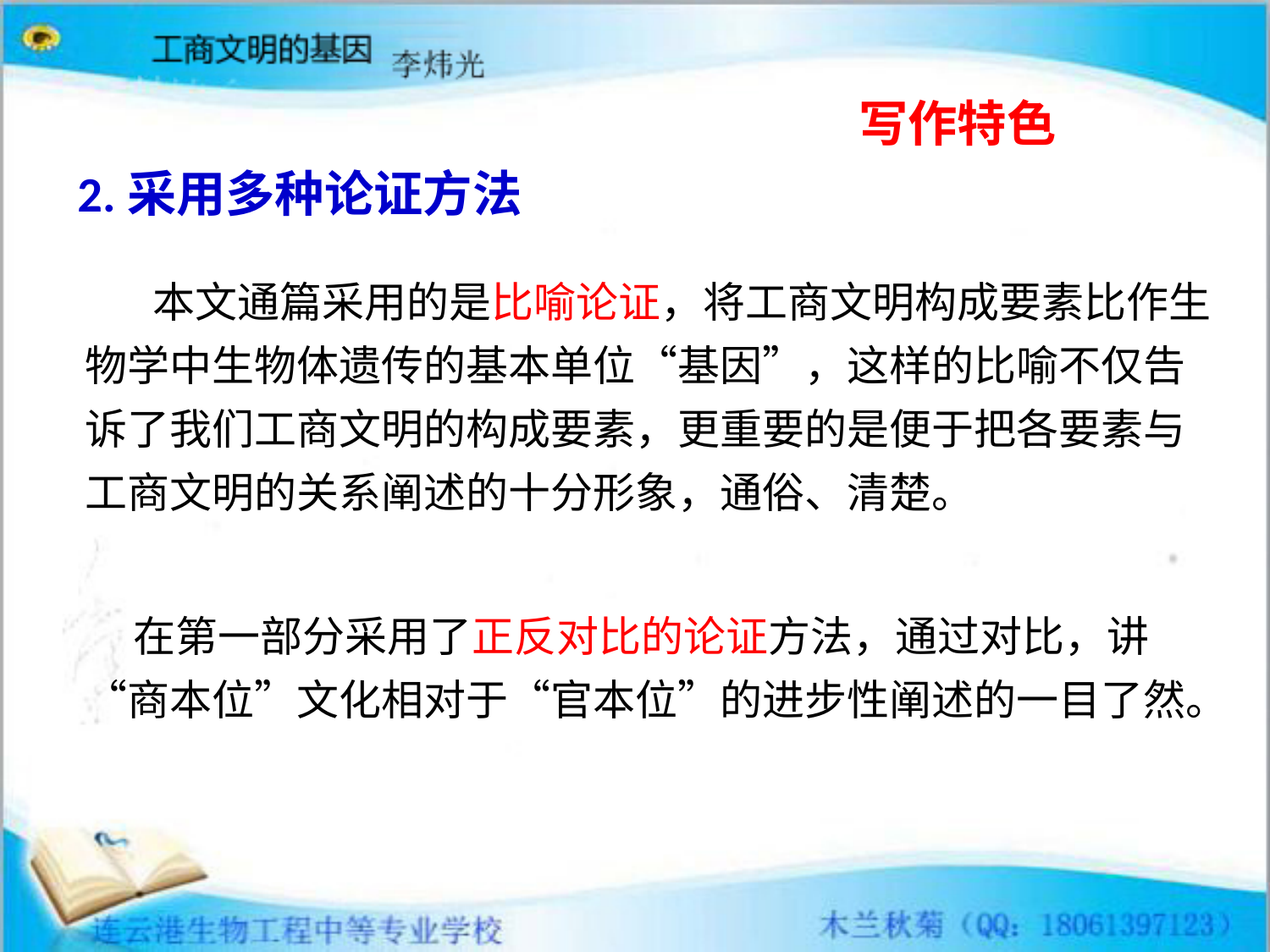

写作特色
2.采用多种论证方法
           本文通篇采用的是比喻论证，将工商文明构成要素比作生物学中生物体遗传的基本单位“基因”，这样的比喻不仅告诉了我们工商文明的构成要素，更重要的是便于把各要素与工商文明的关系阐述的十分形象，通俗、清楚。

         在第一部分采用了正反对比的论证方法，通过对比，讲“商本位”文化相对于“官本位”的进步性阐述的一目了然。